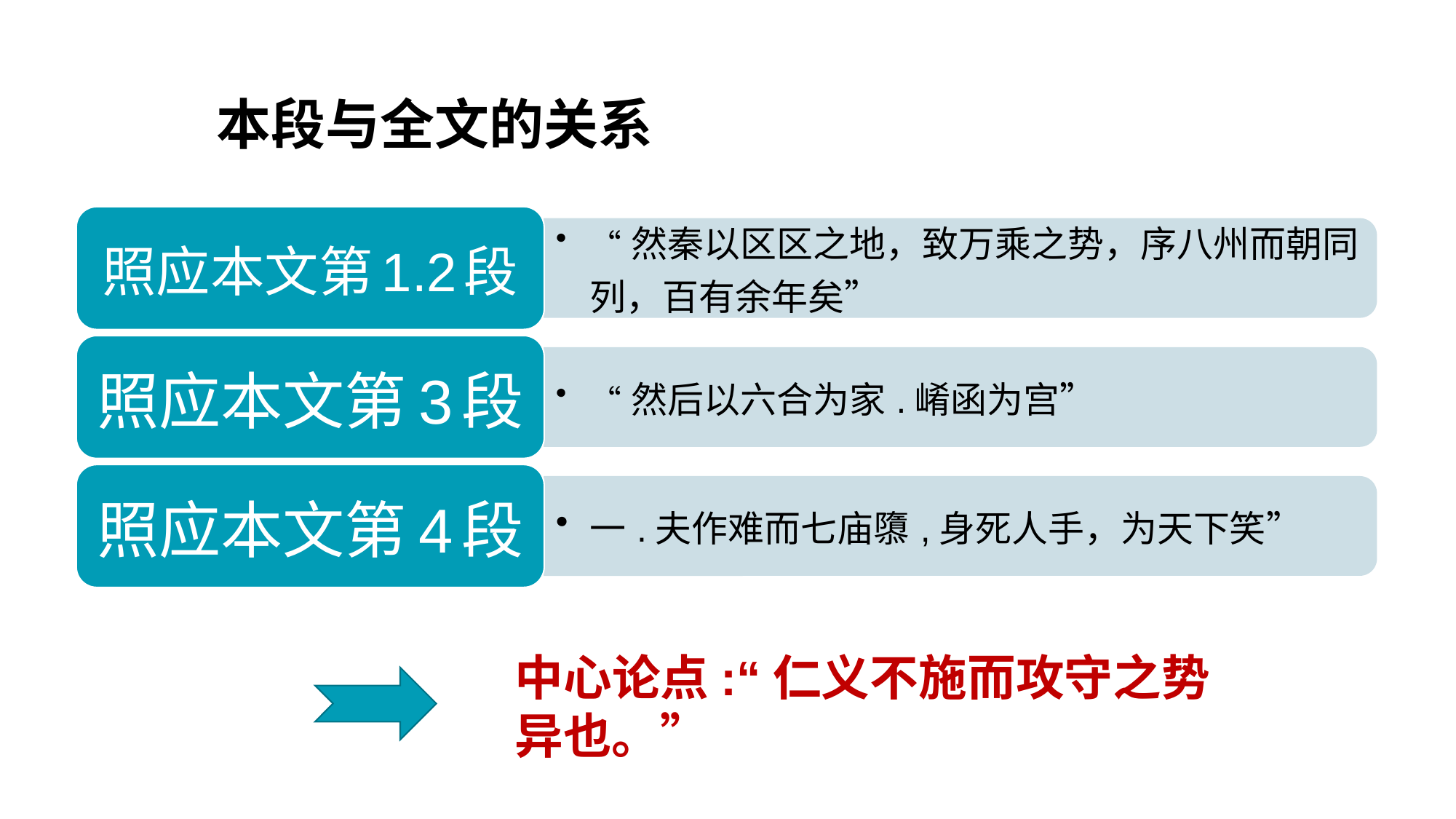

本段与全文的关系
照应本文第1.2段
“然秦以区区之地，致万乘之势，序八州而朝同列，百有余年矣”
照应本文第3段
“然后以六合为家.崤函为宫”
照应本文第4段
一.夫作难而七庙隳,身死人手，为天下笑”
中心论点:“仁义不施而攻守之势异也。”